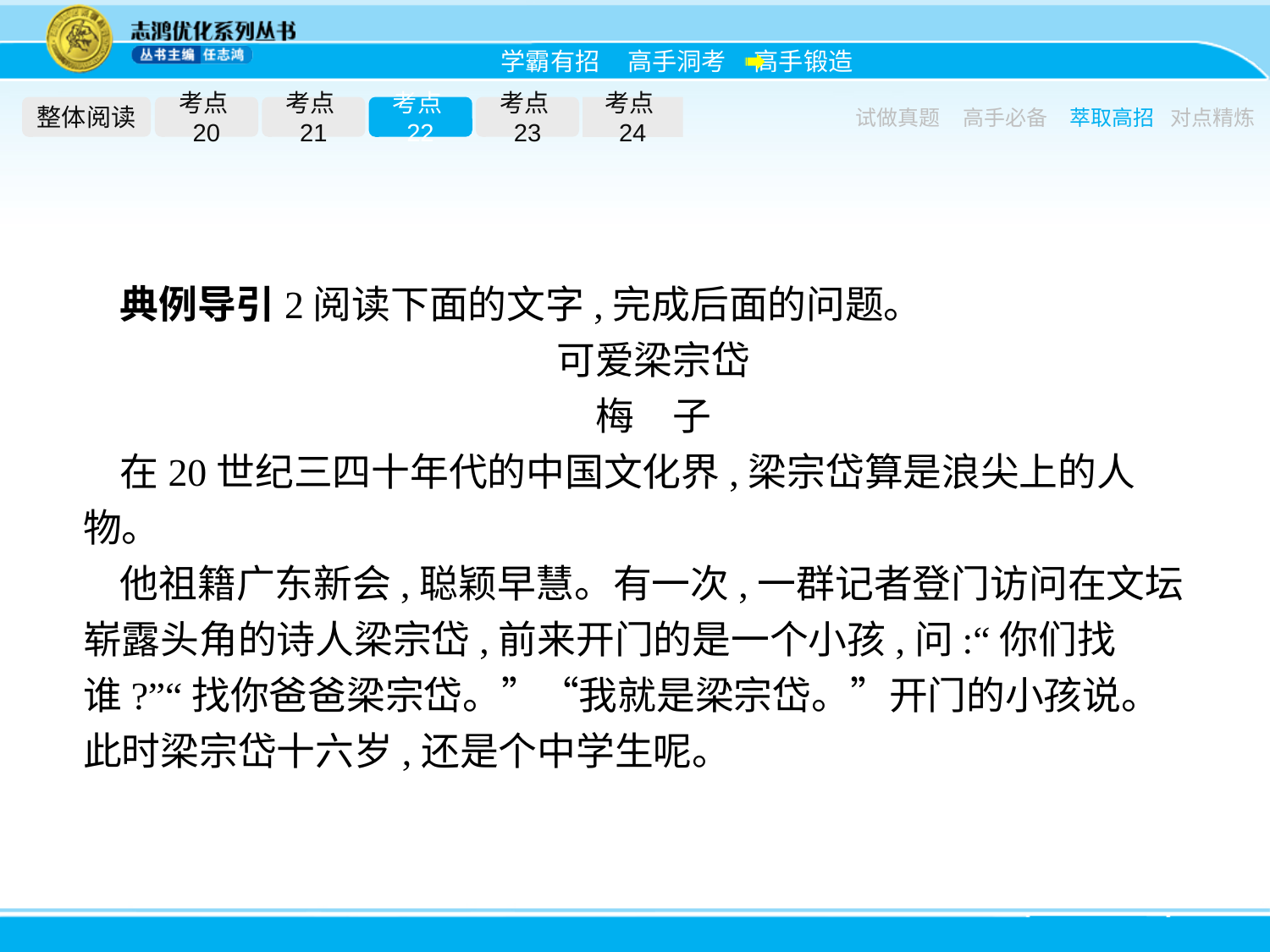

整体阅读
考点20
考点21
考点22
考点23
考点24
试做真题
高手必备
萃取高招
对点精炼
典例导引2阅读下面的文字,完成后面的问题。
可爱梁宗岱
梅　子
在20世纪三四十年代的中国文化界,梁宗岱算是浪尖上的人物。
他祖籍广东新会,聪颖早慧。有一次,一群记者登门访问在文坛崭露头角的诗人梁宗岱,前来开门的是一个小孩,问:“你们找谁?”“找你爸爸梁宗岱。”“我就是梁宗岱。”开门的小孩说。此时梁宗岱十六岁,还是个中学生呢。